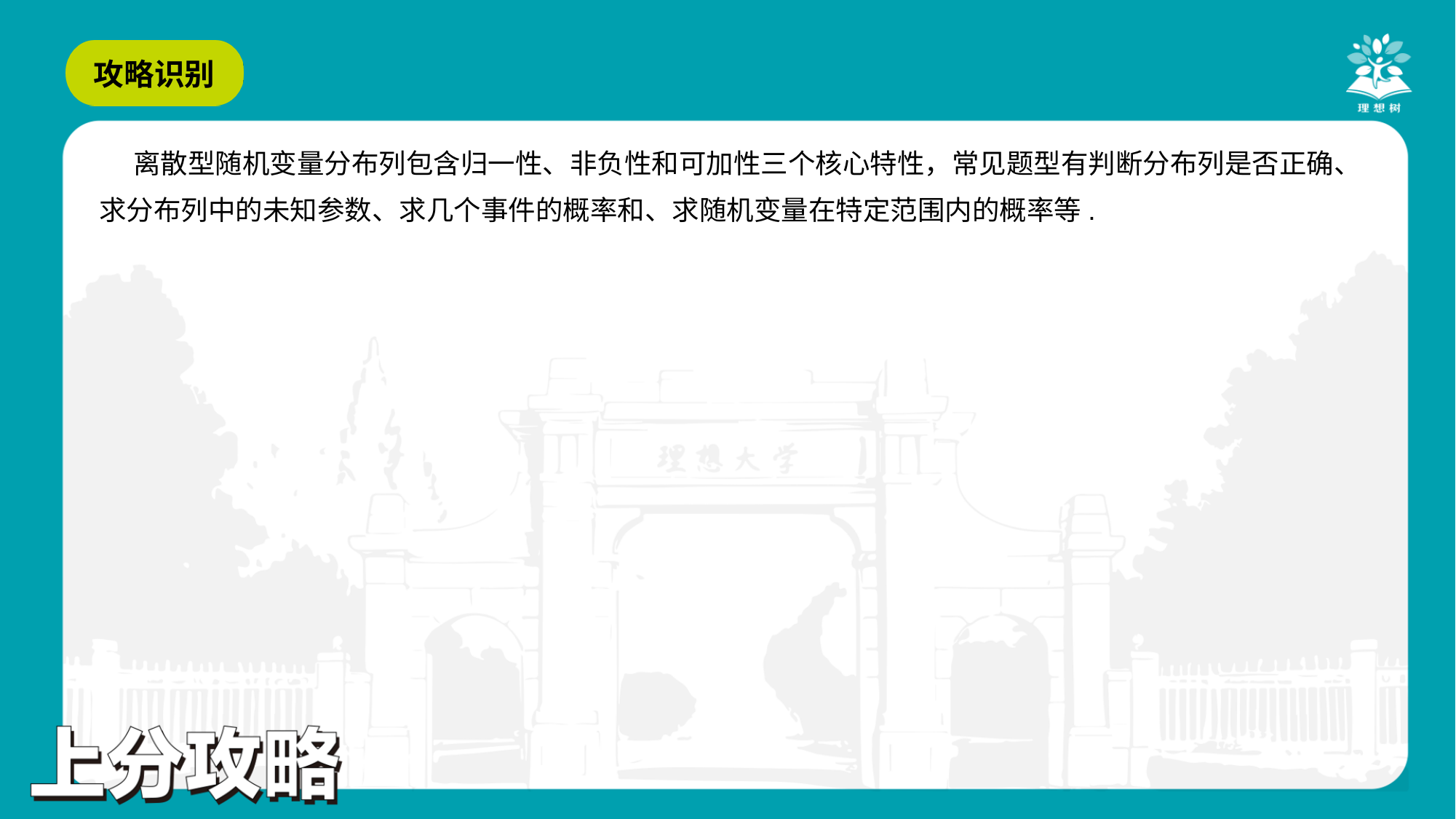

离散型随机变量分布列包含归一性、非负性和可加性三个核心特性，常见题型有判断分布列是否正确、
求分布列中的未知参数、求几个事件的概率和、求随机变量在特定范围内的概率等.